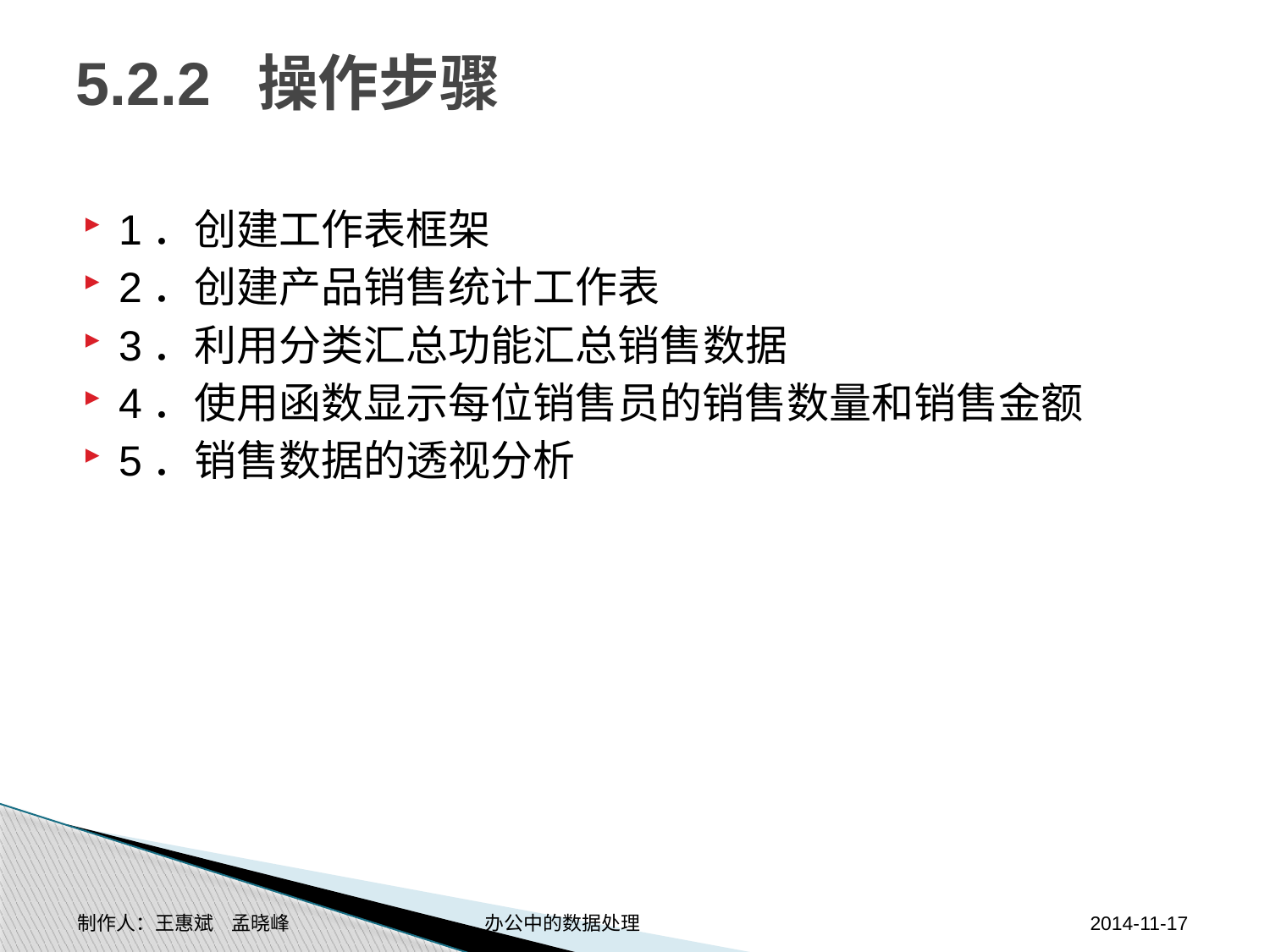

# 5.2.2  操作步骤
1．创建工作表框架
2．创建产品销售统计工作表
3．利用分类汇总功能汇总销售数据
4．使用函数显示每位销售员的销售数量和销售金额
5．销售数据的透视分析
制作人：王惠斌    孟晓峰                                            办公中的数据处理
2014-11-17